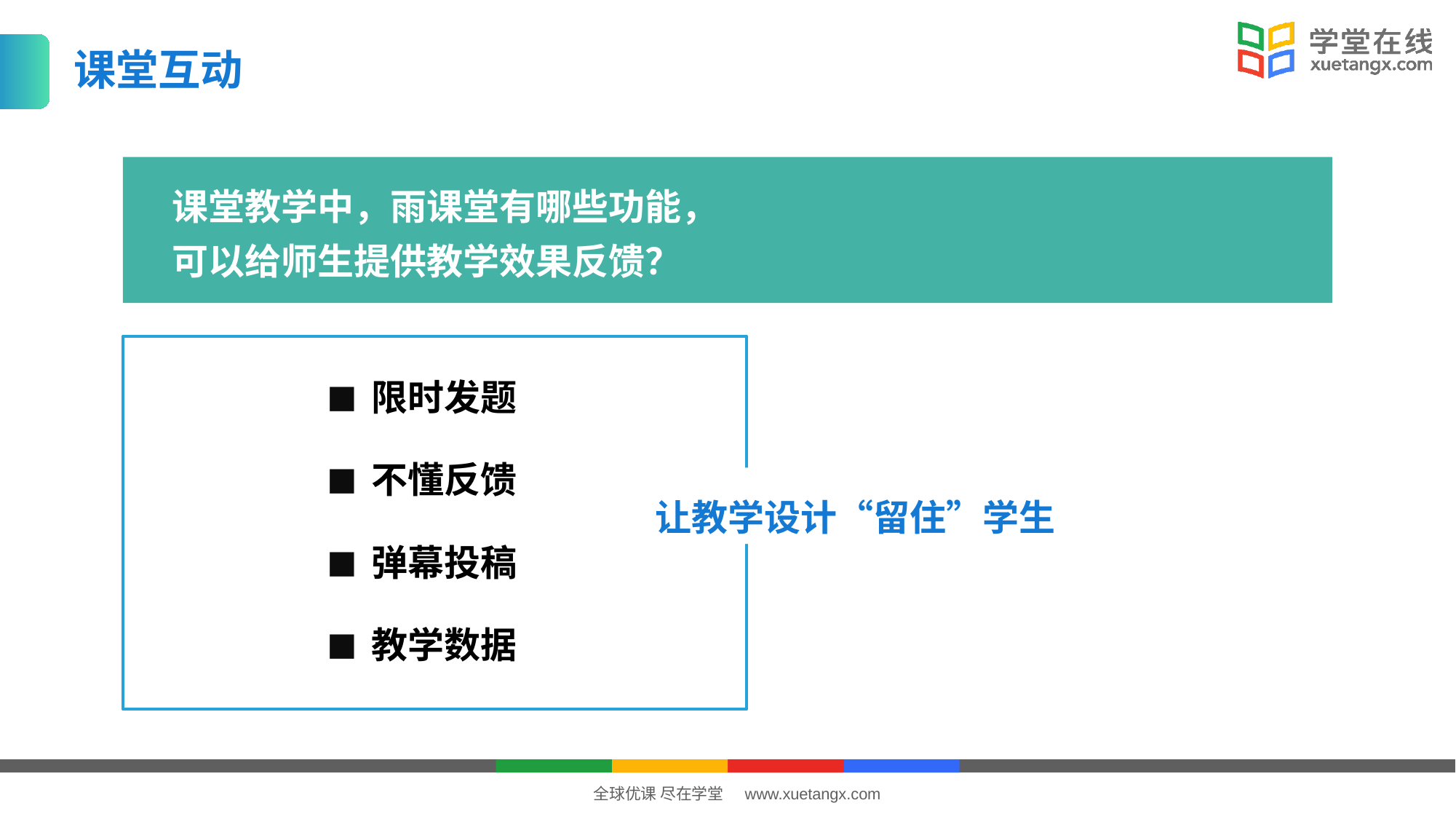

课堂互动

课堂教学中，雨课堂有哪些功能，
可以给师生提供教学效果反馈？

■ 限时发题
让教学设计“留住”学生
■ 不懂反馈
■ 弹幕投稿
■ 教学数据